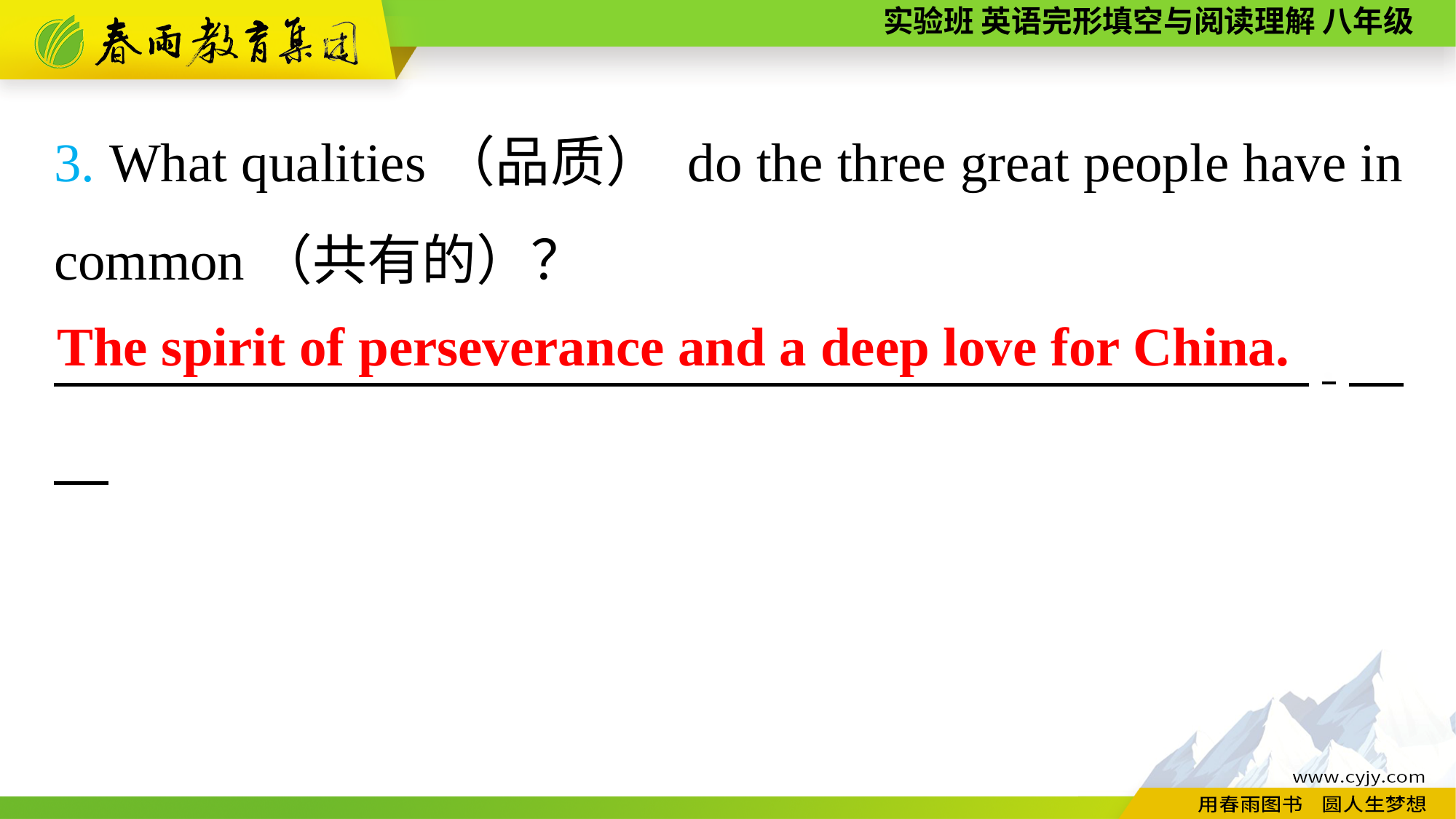

3. What qualities（品质） do the three great people have in common（共有的）？
　　　　                                                                                 ,
The spirit of perseverance and a deep love for China.